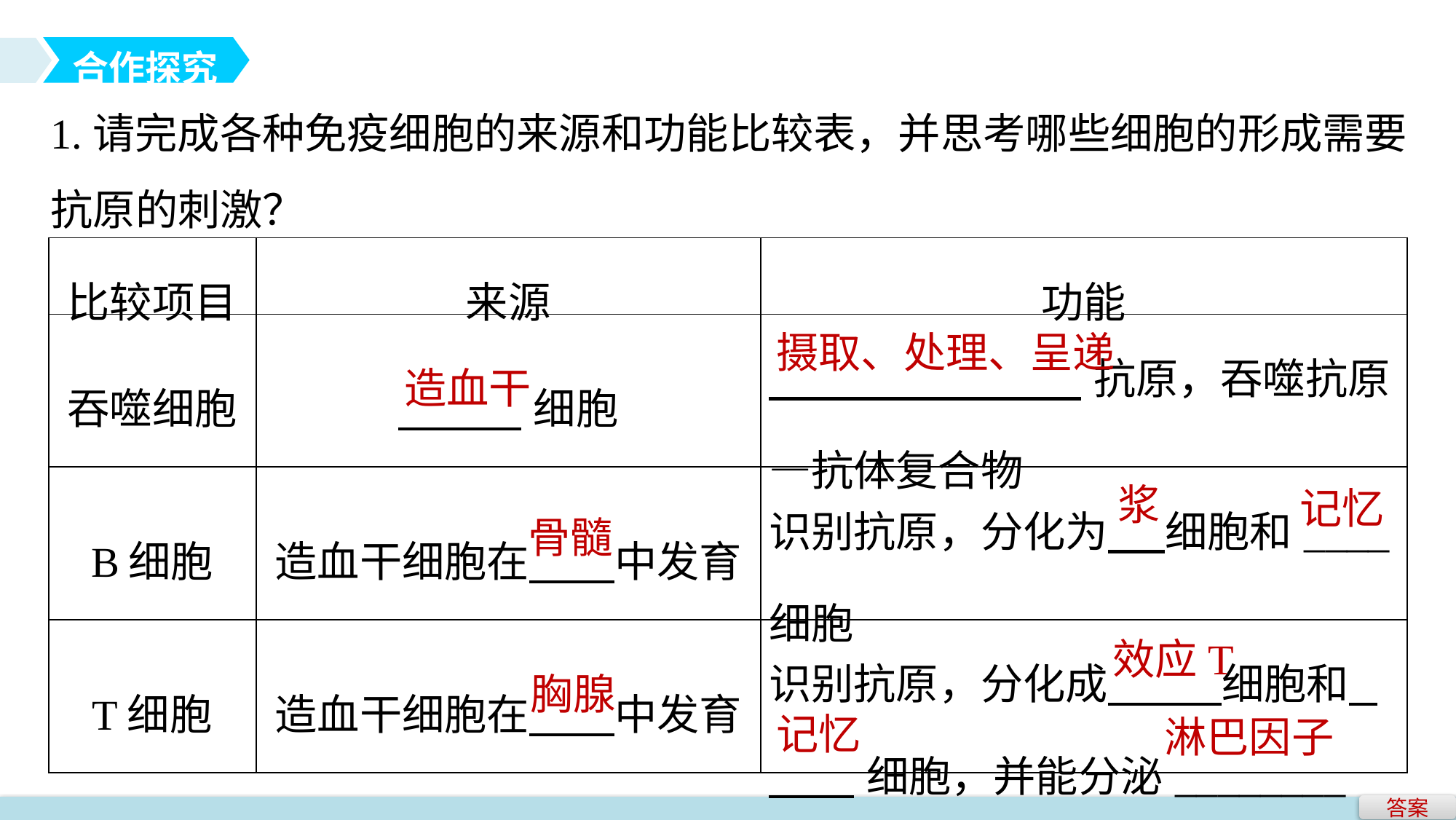

合作探究

1.请完成各种免疫细胞的来源和功能比较表，并思考哪些细胞的形成需要抗原的刺激？
| 比较项目 | 来源 | 功能 |
| --- | --- | --- |
| 吞噬细胞 | 细胞 | 抗原，吞噬抗原—抗体复合物 |
| B细胞 | 造血干细胞在 中发育 | 识别抗原，分化为 细胞和\_\_\_\_细胞 |
| T细胞 | 造血干细胞在 中发育 | 识别抗原，分化成 细胞和 细胞，并能分泌\_\_\_\_\_\_\_\_ |
摄取、处理、呈递
造血干
浆
记忆
骨髓
效应T
胸腺
记忆
淋巴因子
答案